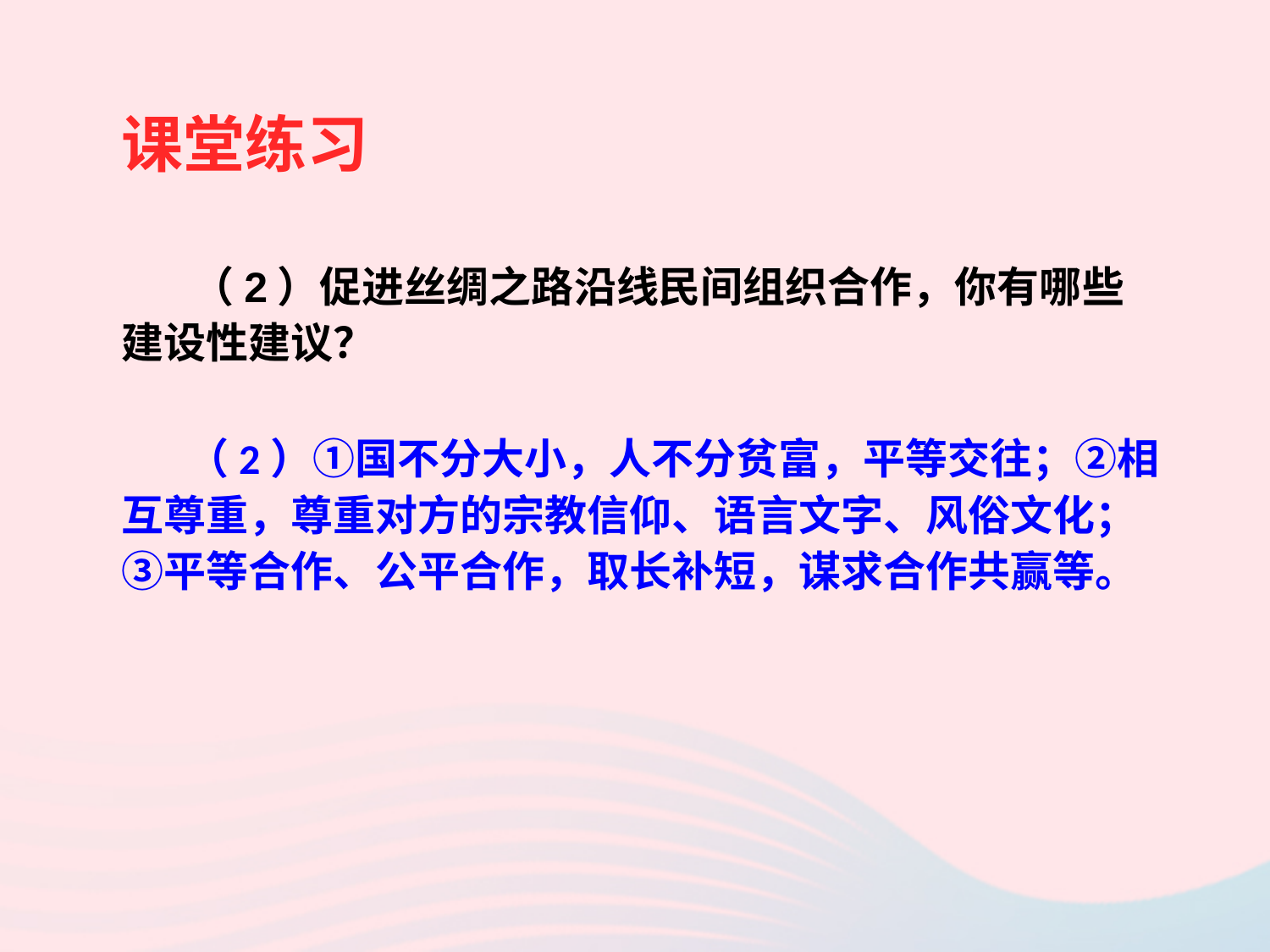

课堂练习
（2）促进丝绸之路沿线民间组织合作，你有哪些建设性建议？
（2）①国不分大小，人不分贫富，平等交往；②相互尊重，尊重对方的宗教信仰、语言文字、风俗文化；③平等合作、公平合作，取长补短，谋求合作共赢等。